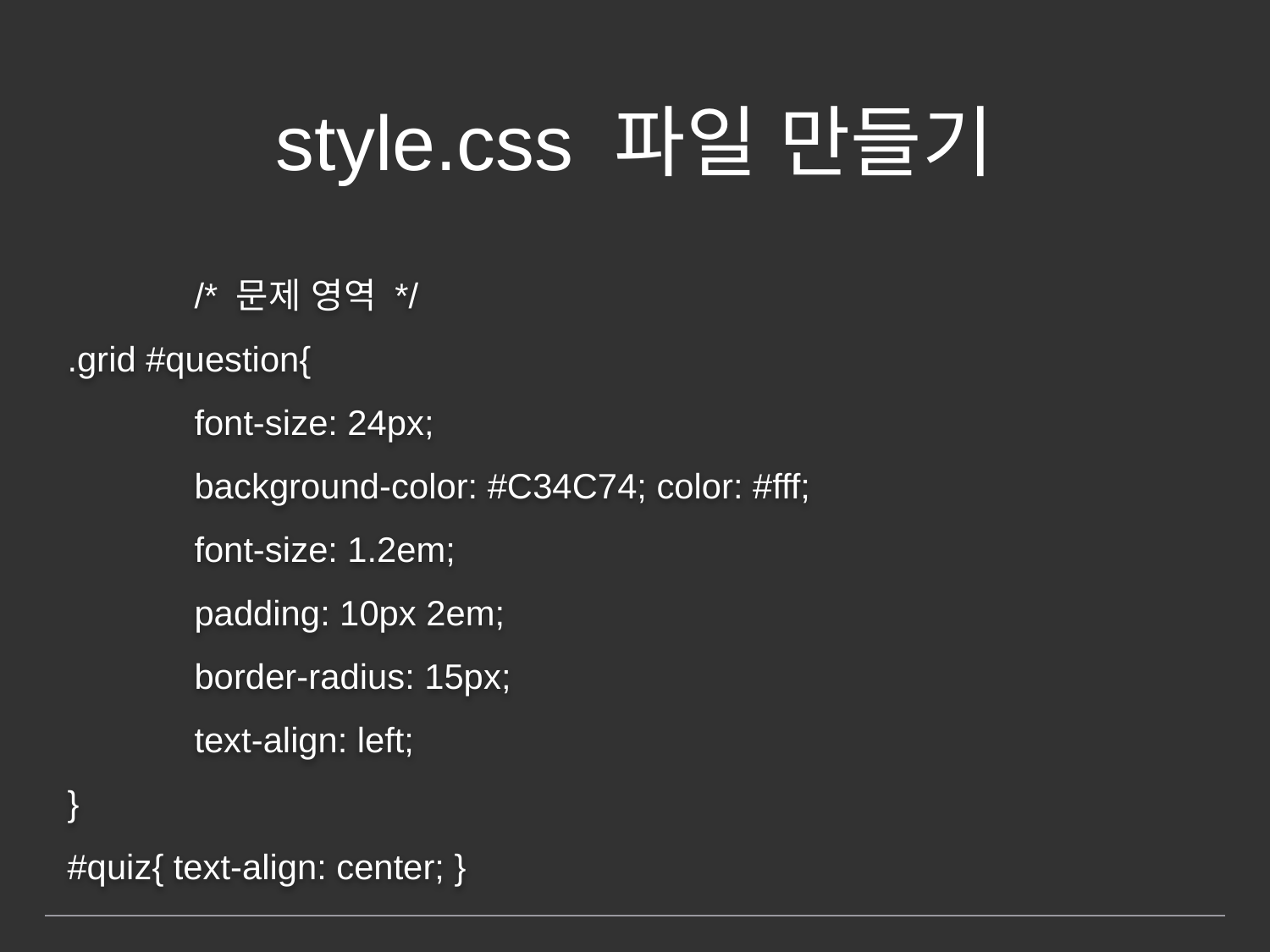

# style.css 파일 만들기
 	/* 문제 영역 */
.grid #question{
	font-size: 24px;
	background-color: #C34C74; color: #fff;
	font-size: 1.2em;
	padding: 10px 2em;
	border-radius: 15px;
	text-align: left;
}
#quiz{ text-align: center; }